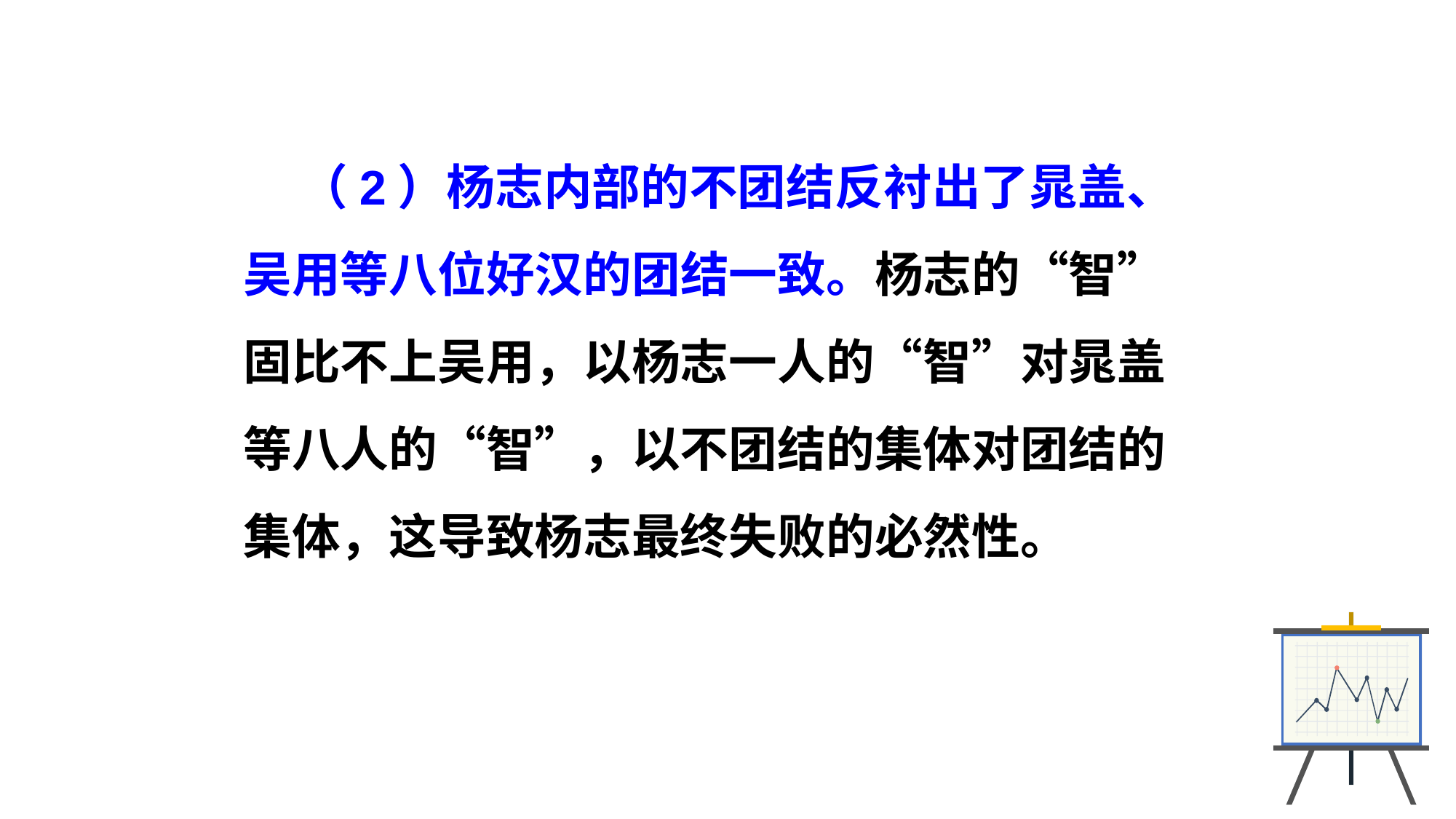

（2）杨志内部的不团结反衬出了晁盖、吴用等八位好汉的团结一致。杨志的“智”固比不上吴用，以杨志一人的“智”对晁盖等八人的“智”，以不团结的集体对团结的集体，这导致杨志最终失败的必然性。